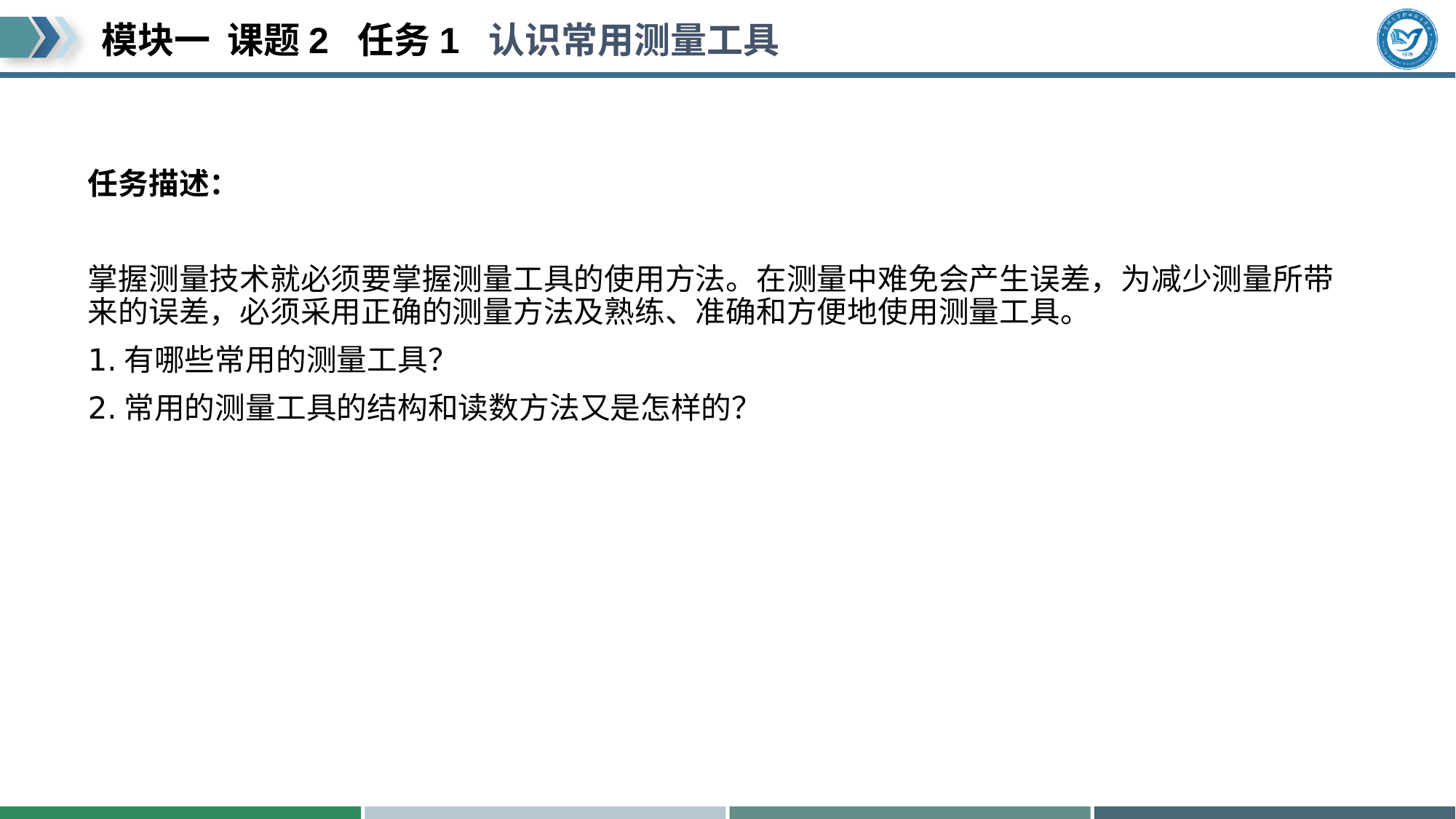

#
任务描述：

掌握测量技术就必须要掌握测量工具的使用方法。在测量中难免会产生误差，为减少测量所带来的误差，必须采用正确的测量方法及熟练、准确和方便地使用测量工具。
1.有哪些常用的测量工具？
2.常用的测量工具的结构和读数方法又是怎样的？